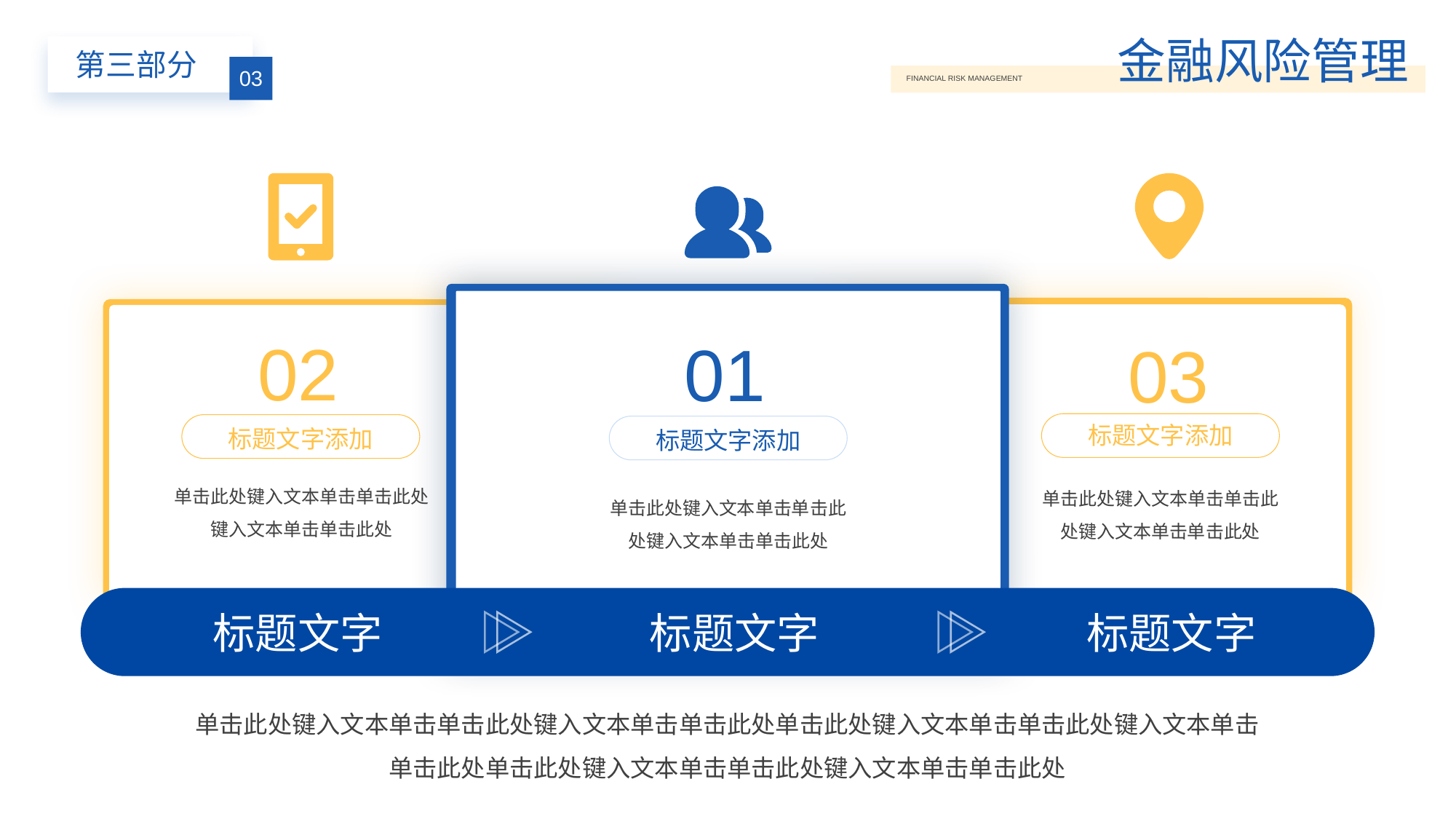

BY YUSHEN
金融风险管理

FINANCIAL RISK MANAGEMENT

第三部分

03

02

标题文字添加
单击此处键入文本单击单击此处键入文本单击单击此处

03

标题文字添加
单击此处键入文本单击单击此处键入文本单击单击此处

01

标题文字添加
单击此处键入文本单击单击此处键入文本单击单击此处

标题文字
标题文字
标题文字

单击此处键入文本单击单击此处键入文本单击单击此处单击此处键入文本单击单击此处键入文本单击单击此处单击此处键入文本单击单击此处键入文本单击单击此处